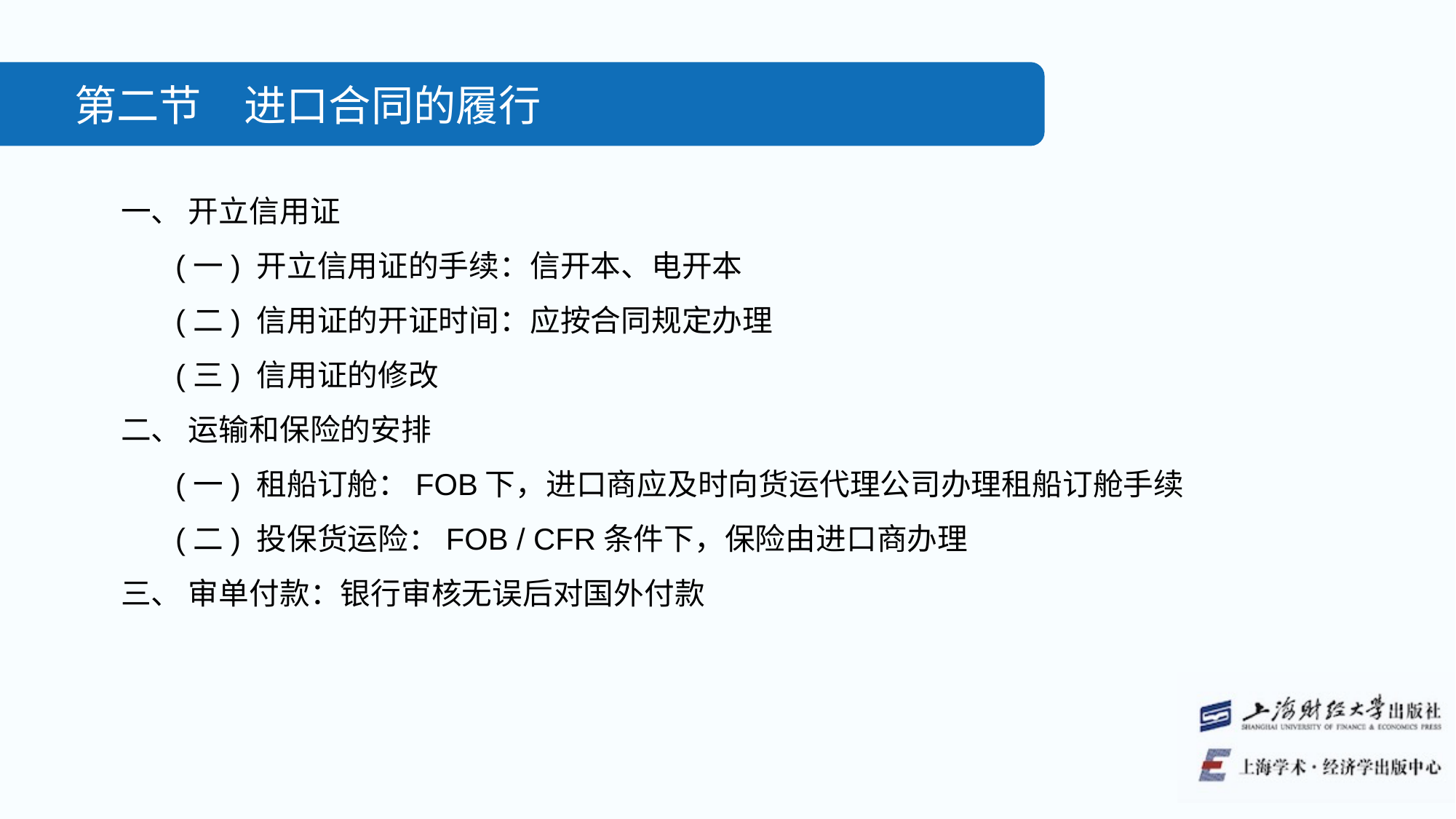

第二节　进口合同的履行
一、 开立信用证
(一) 开立信用证的手续：信开本、电开本
(二) 信用证的开证时间：应按合同规定办理
(三) 信用证的修改
二、 运输和保险的安排
(一) 租船订舱：FOB下，进口商应及时向货运代理公司办理租船订舱手续
(二) 投保货运险：FOB / CFR条件下，保险由进口商办理
三、 审单付款：银行审核无误后对国外付款